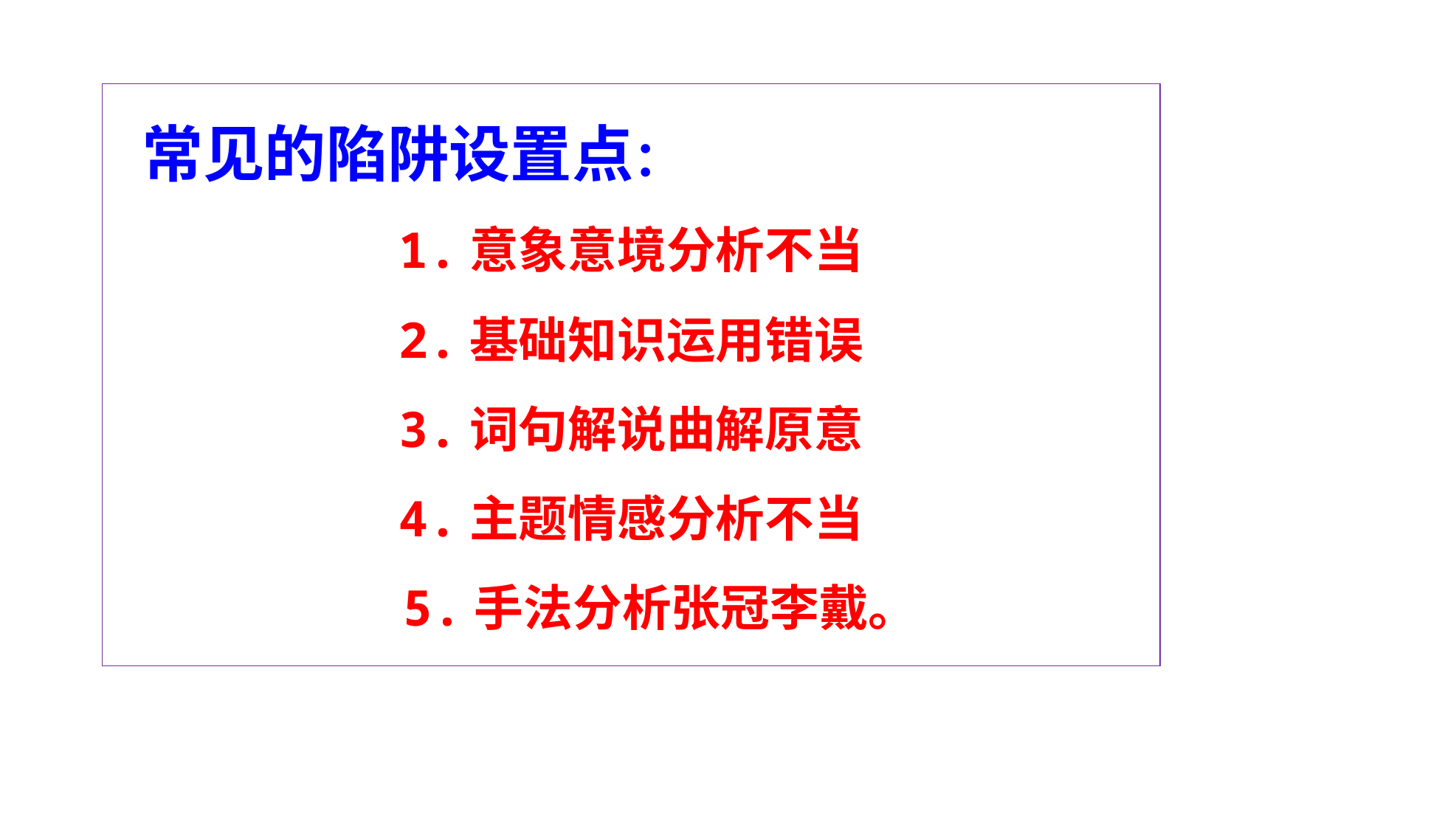

常见的陷阱设置点：
1.意象意境分析不当
2.基础知识运用错误
3.词句解说曲解原意
4.主题情感分析不当
  5.手法分析张冠李戴。